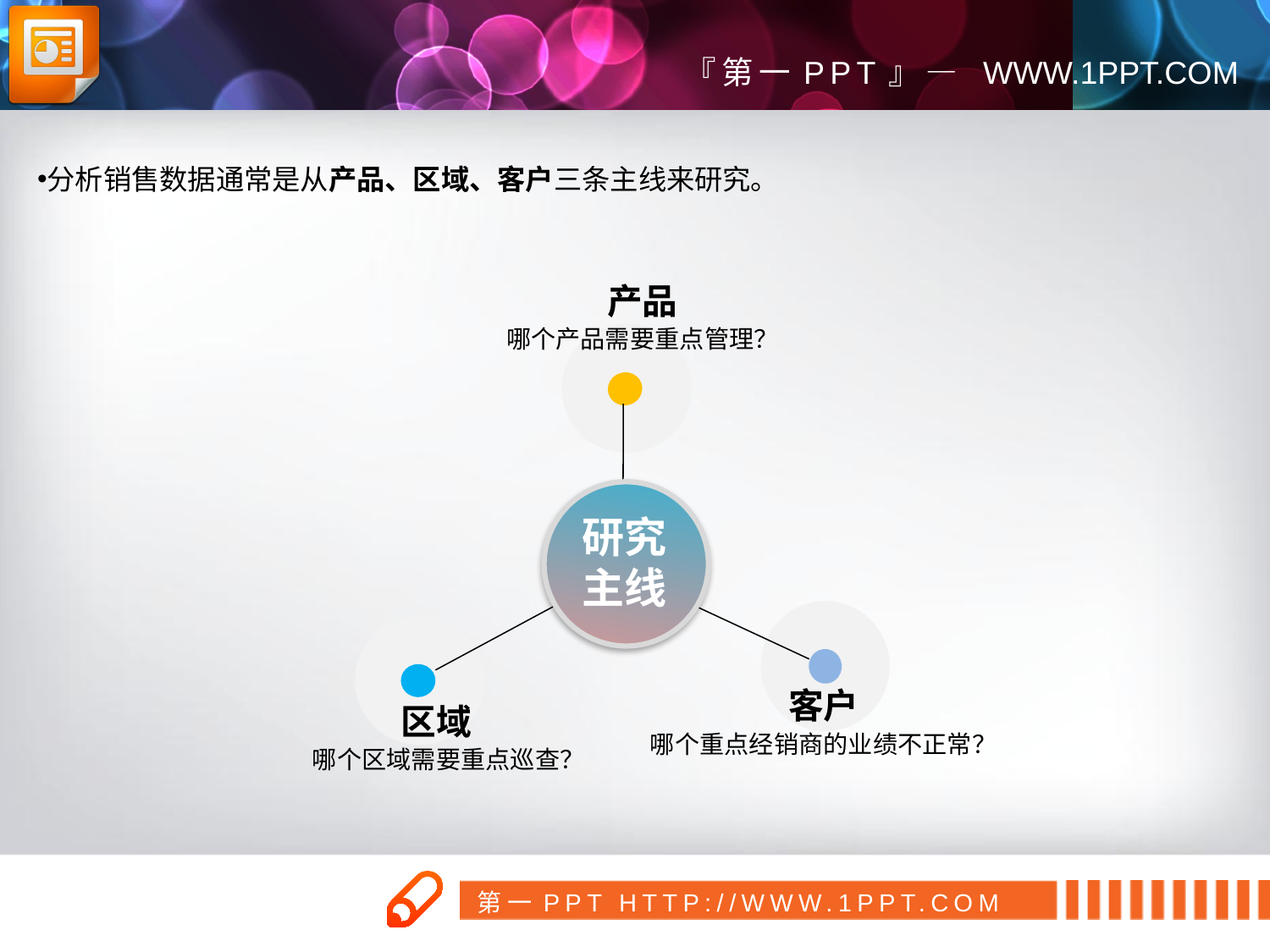

分析销售数据通常是从产品、区域、客户三条主线来研究。
产品
哪个产品需要重点管理？

研究
主线

客户
哪个重点经销商的业绩不正常？
区域
哪个区域需要重点巡查？